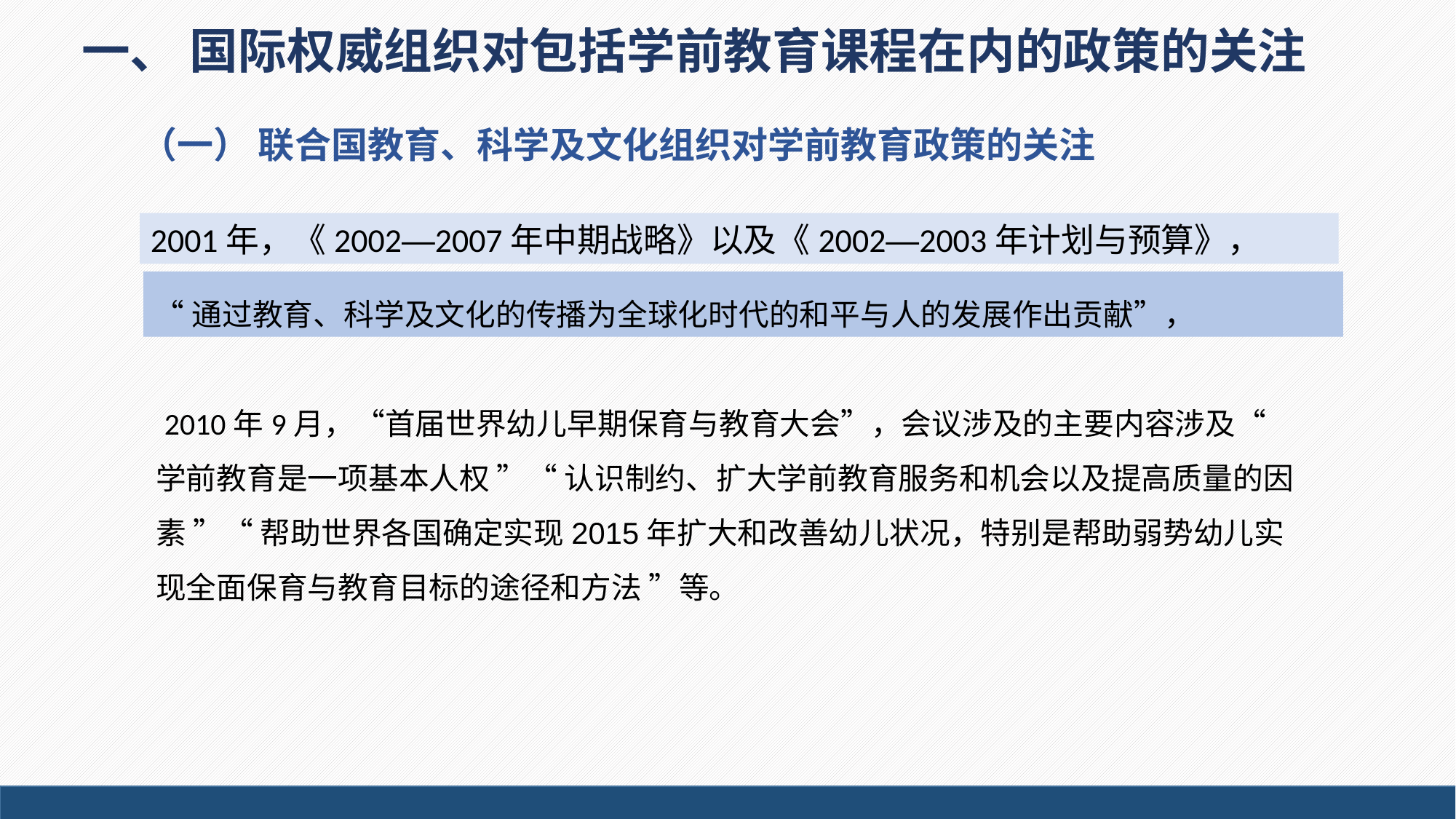

一、 国际权威组织对包括学前教育课程在内的政策的关注
（一） 联合国教育、科学及文化组织对学前教育政策的关注
2001年，《2002—2007年中期战略》以及《2002—2003年计划与预算》，
“通过教育、科学及文化的传播为全球化时代的和平与人的发展作出贡献”，
 2010年9月，“首届世界幼儿早期保育与教育大会”，会议涉及的主要内容涉及“ 学前教育是一项基本人权 ”“ 认识制约、扩大学前教育服务和机会以及提高质量的因素 ”“ 帮助世界各国确定实现2015年扩大和改善幼儿状况，特别是帮助弱势幼儿实现全面保育与教育目标的途径和方法 ”等。